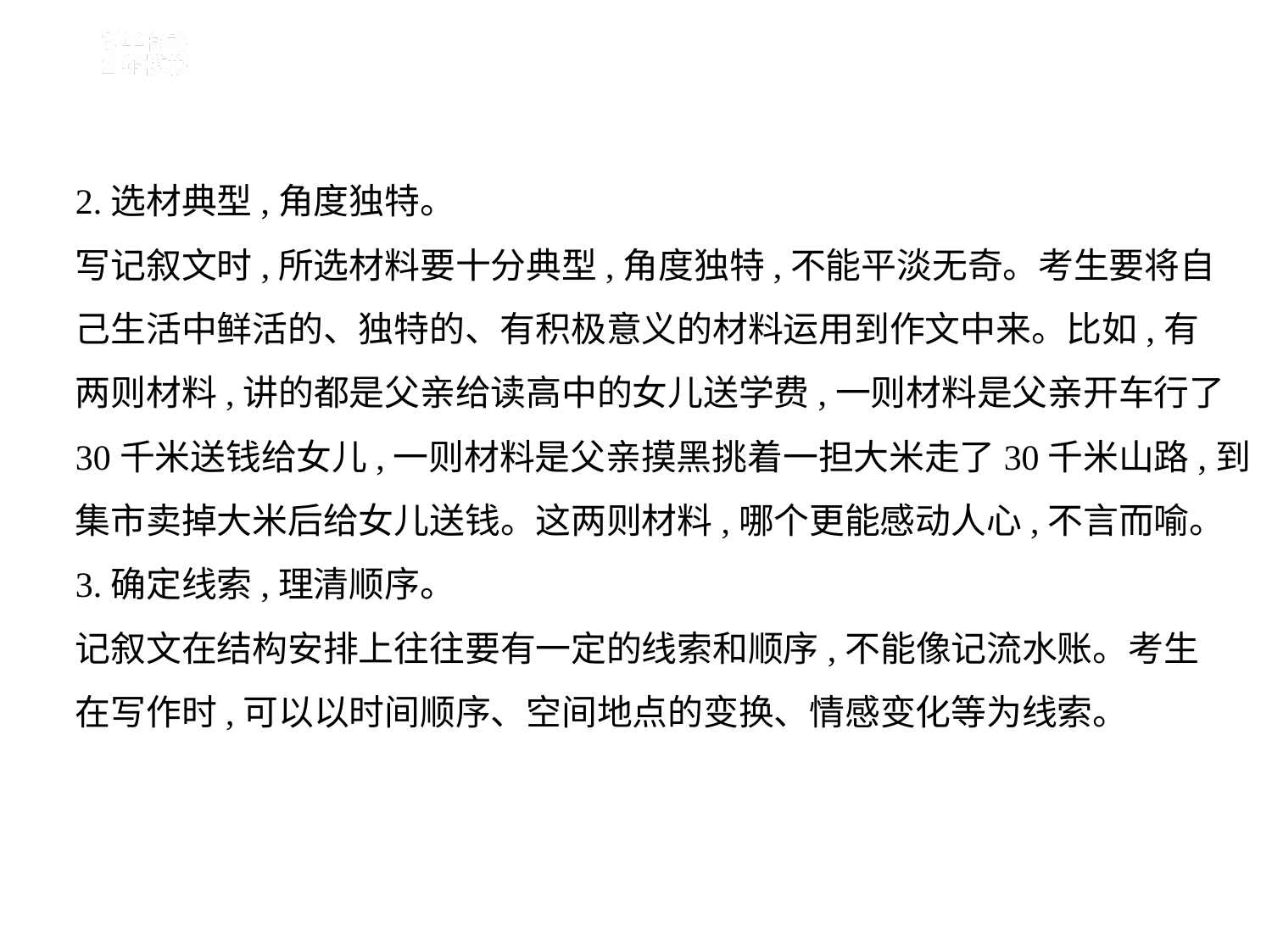

2.选材典型,角度独特。
写记叙文时,所选材料要十分典型,角度独特,不能平淡无奇。考生要将自
己生活中鲜活的、独特的、有积极意义的材料运用到作文中来。比如,有
两则材料,讲的都是父亲给读高中的女儿送学费,一则材料是父亲开车行了
30千米送钱给女儿,一则材料是父亲摸黑挑着一担大米走了30千米山路,到
集市卖掉大米后给女儿送钱。这两则材料,哪个更能感动人心,不言而喻。
3.确定线索,理清顺序。
记叙文在结构安排上往往要有一定的线索和顺序,不能像记流水账。考生
在写作时,可以以时间顺序、空间地点的变换、情感变化等为线索。